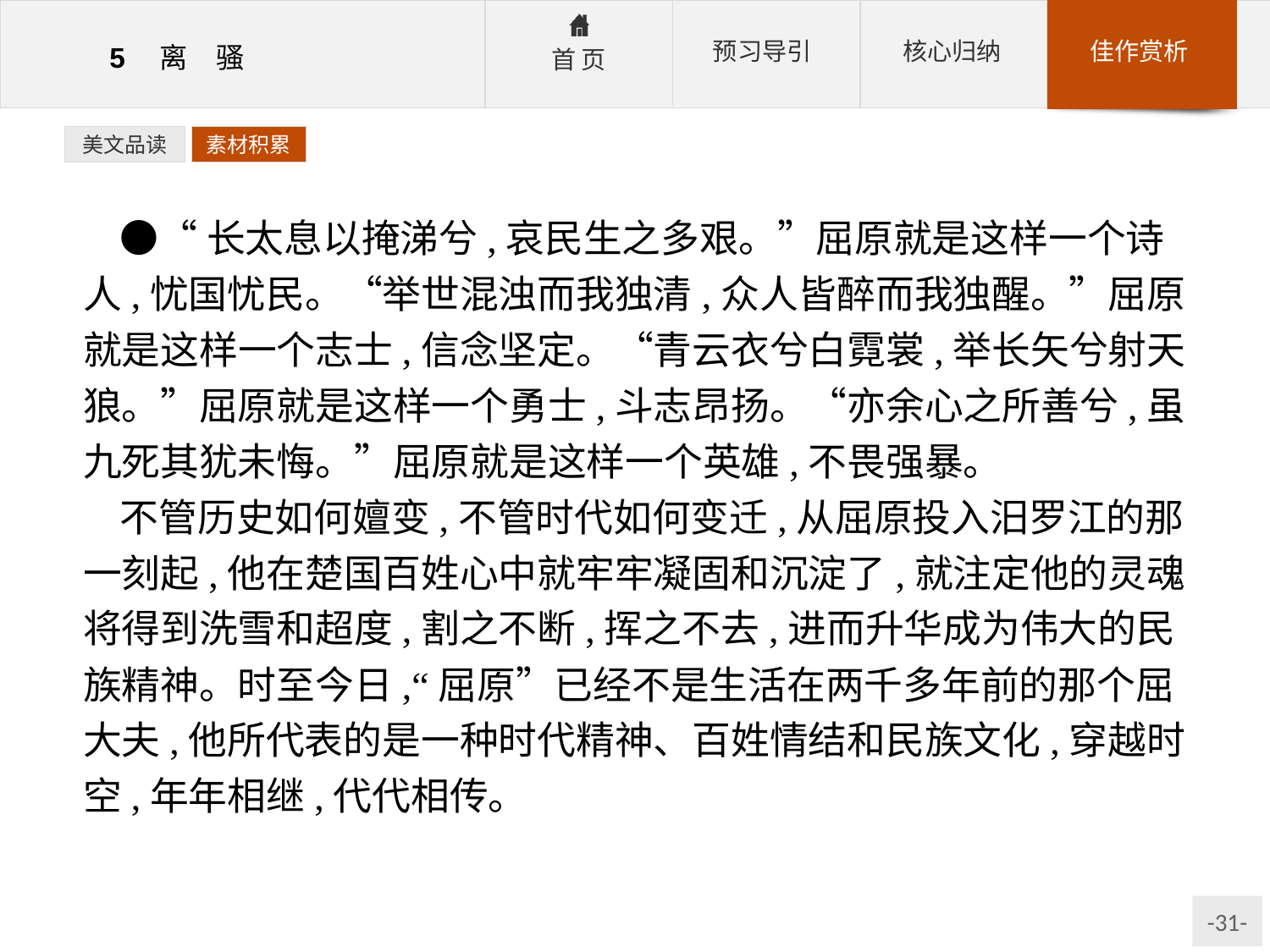

美文品读
素材积累
●“长太息以掩涕兮,哀民生之多艰。”屈原就是这样一个诗人,忧国忧民。“举世混浊而我独清,众人皆醉而我独醒。”屈原就是这样一个志士,信念坚定。“青云衣兮白霓裳,举长矢兮射天狼。”屈原就是这样一个勇士,斗志昂扬。“亦余心之所善兮,虽九死其犹未悔。”屈原就是这样一个英雄,不畏强暴。
不管历史如何嬗变,不管时代如何变迁,从屈原投入汨罗江的那一刻起,他在楚国百姓心中就牢牢凝固和沉淀了,就注定他的灵魂将得到洗雪和超度,割之不断,挥之不去,进而升华成为伟大的民族精神。时至今日,“屈原”已经不是生活在两千多年前的那个屈大夫,他所代表的是一种时代精神、百姓情结和民族文化,穿越时空,年年相继,代代相传。